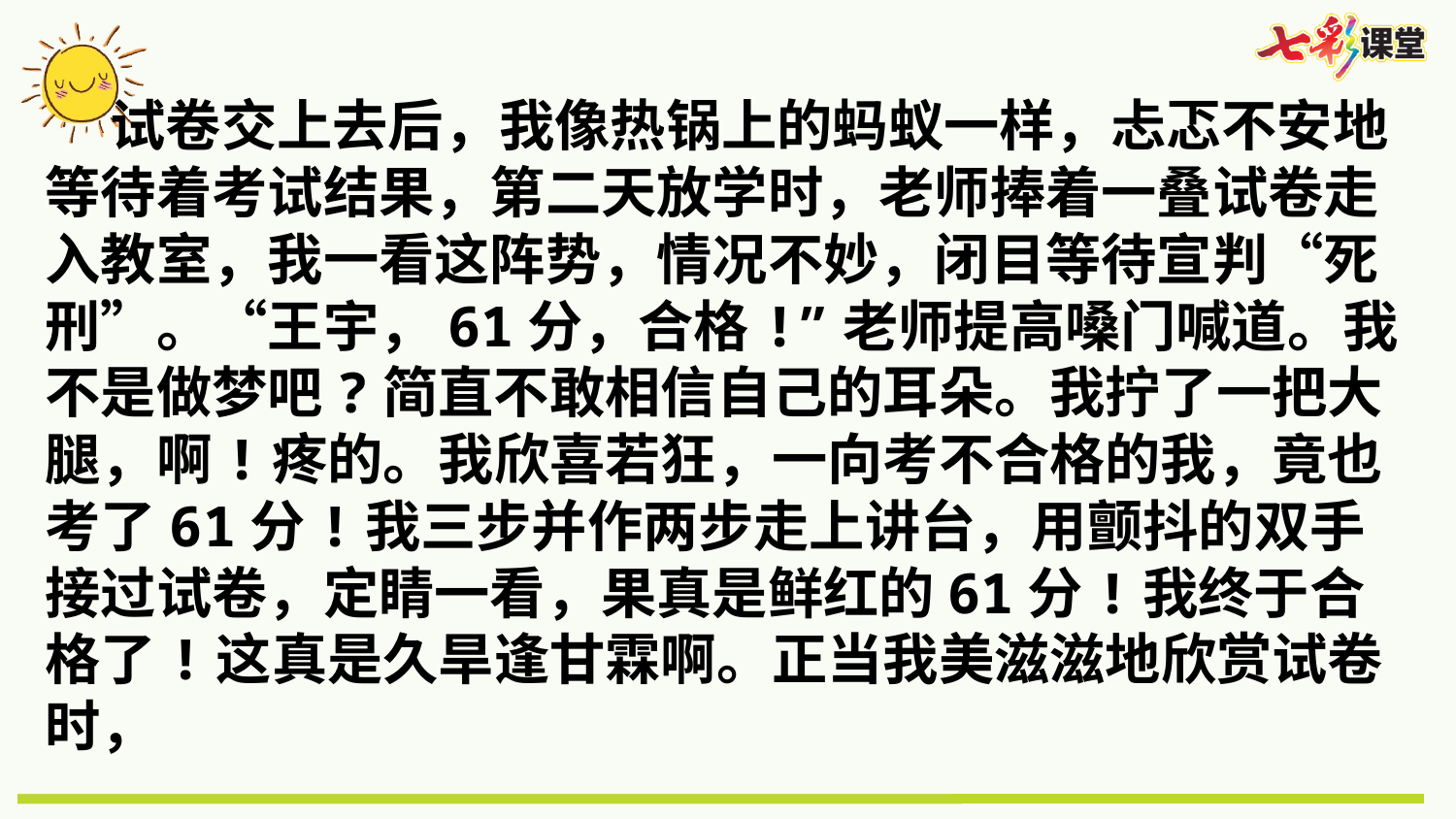

试卷交上去后，我像热锅上的蚂蚁一样，忐忑不安地等待着考试结果，第二天放学时，老师捧着一叠试卷走入教室，我一看这阵势，情况不妙，闭目等待宣判“死刑”。“王宇，61分，合格!”老师提高嗓门喊道。我不是做梦吧?简直不敢相信自己的耳朵。我拧了一把大腿，啊!疼的。我欣喜若狂，一向考不合格的我，竟也考了61分!我三步并作两步走上讲台，用颤抖的双手接过试卷，定睛一看，果真是鲜红的61分!我终于合格了!这真是久旱逢甘霖啊。正当我美滋滋地欣赏试卷时，